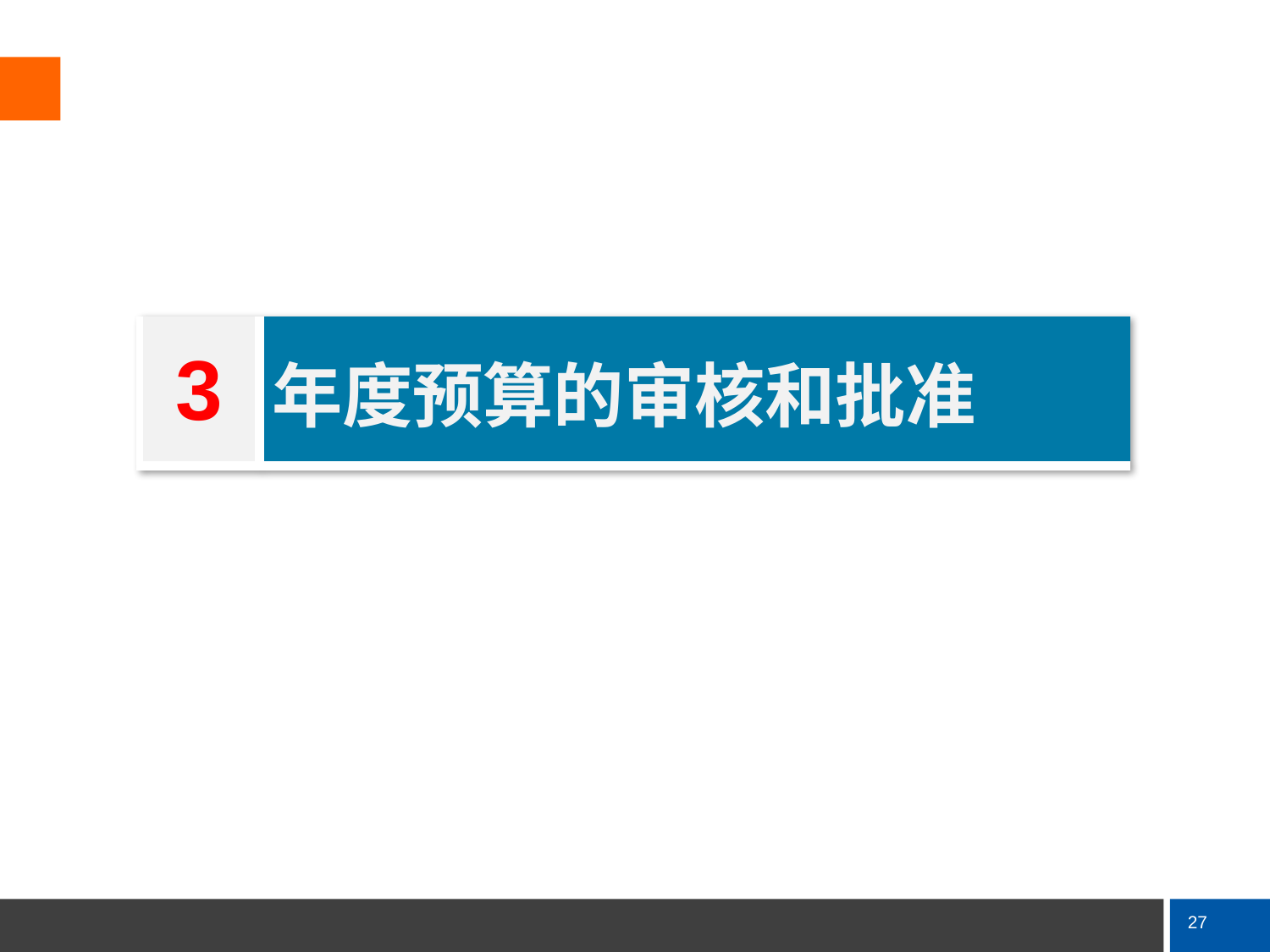

| 3 | 年度预算的审核和批准 |
| --- | --- |